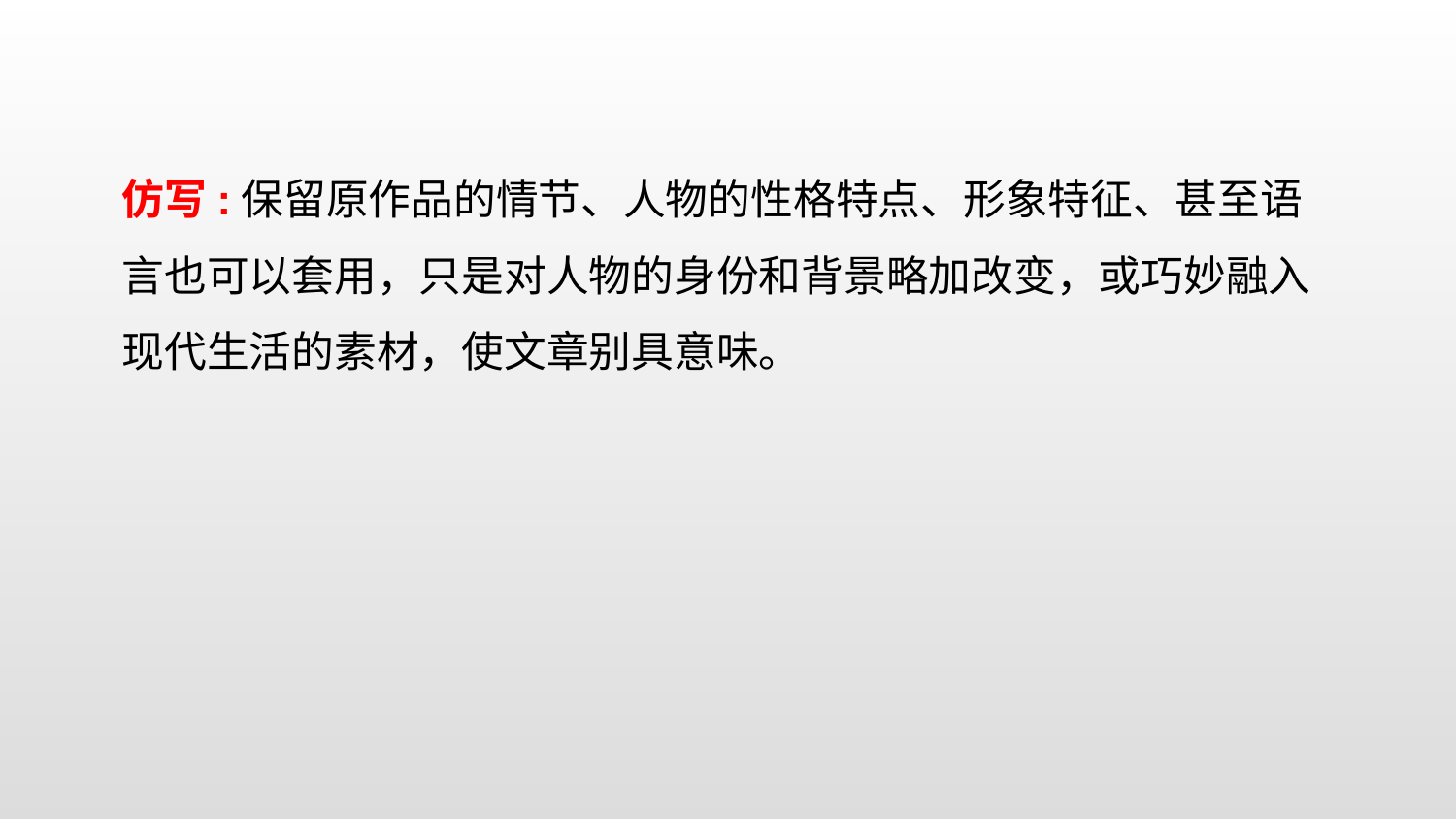

仿写:保留原作品的情节、人物的性格特点、形象特征、甚至语言也可以套用，只是对人物的身份和背景略加改变，或巧妙融入现代生活的素材，使文章别具意味。